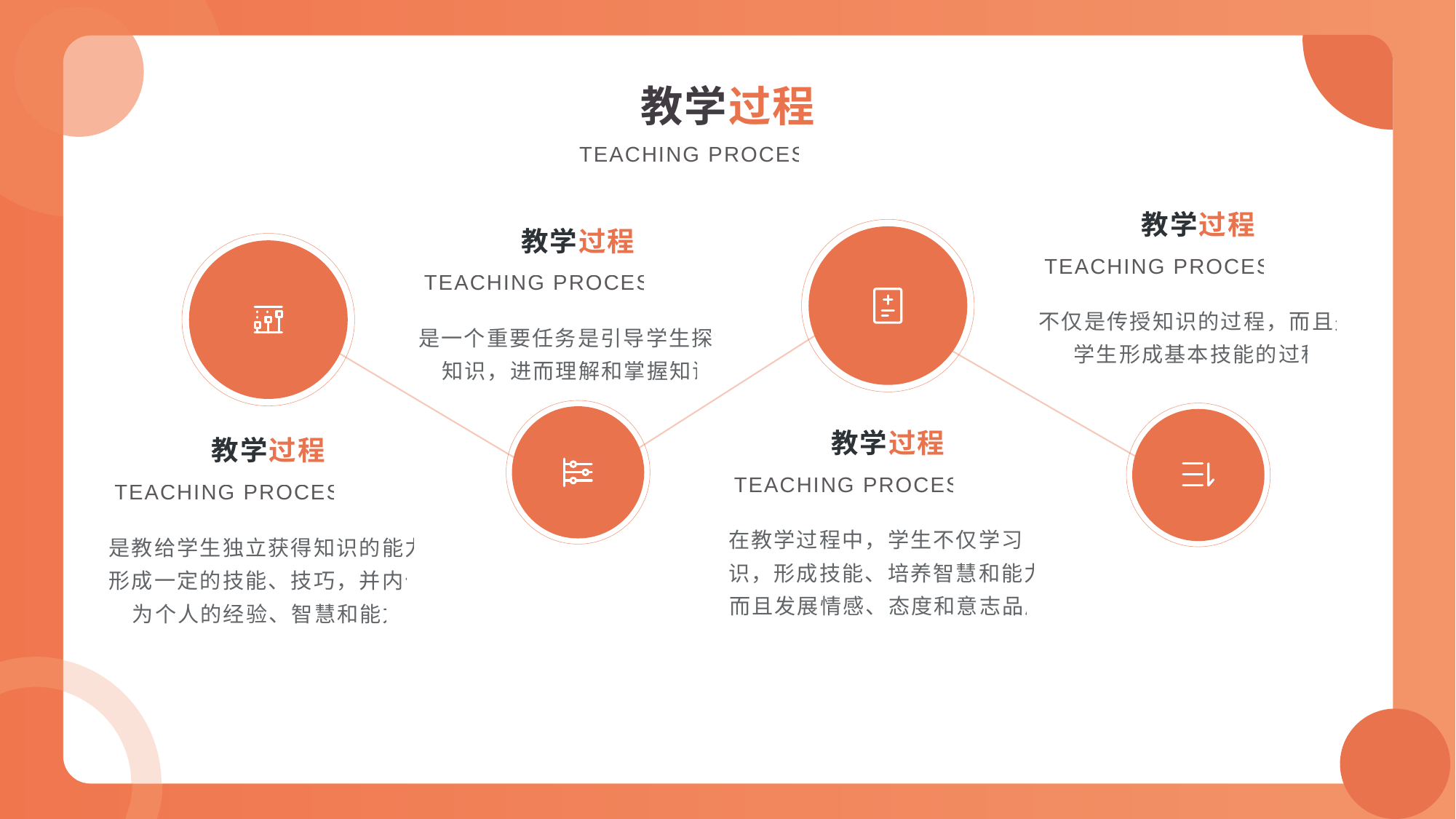

教学过程
TEACHING PROCESS
教学过程
教学过程

TEACHING PROCESS
TEACHING PROCESS
不仅是传授知识的过程，而且是学生形成基本技能的过程

是一个重要任务是引导学生探索知识，进而理解和掌握知识

教学过程
教学过程
TEACHING PROCESS
TEACHING PROCESS
在教学过程中，学生不仅学习知识，形成技能、培养智慧和能力，而且发展情感、态度和意志品质
是教给学生独立获得知识的能力，形成一定的技能、技巧，并内化为个人的经验、智慧和能力